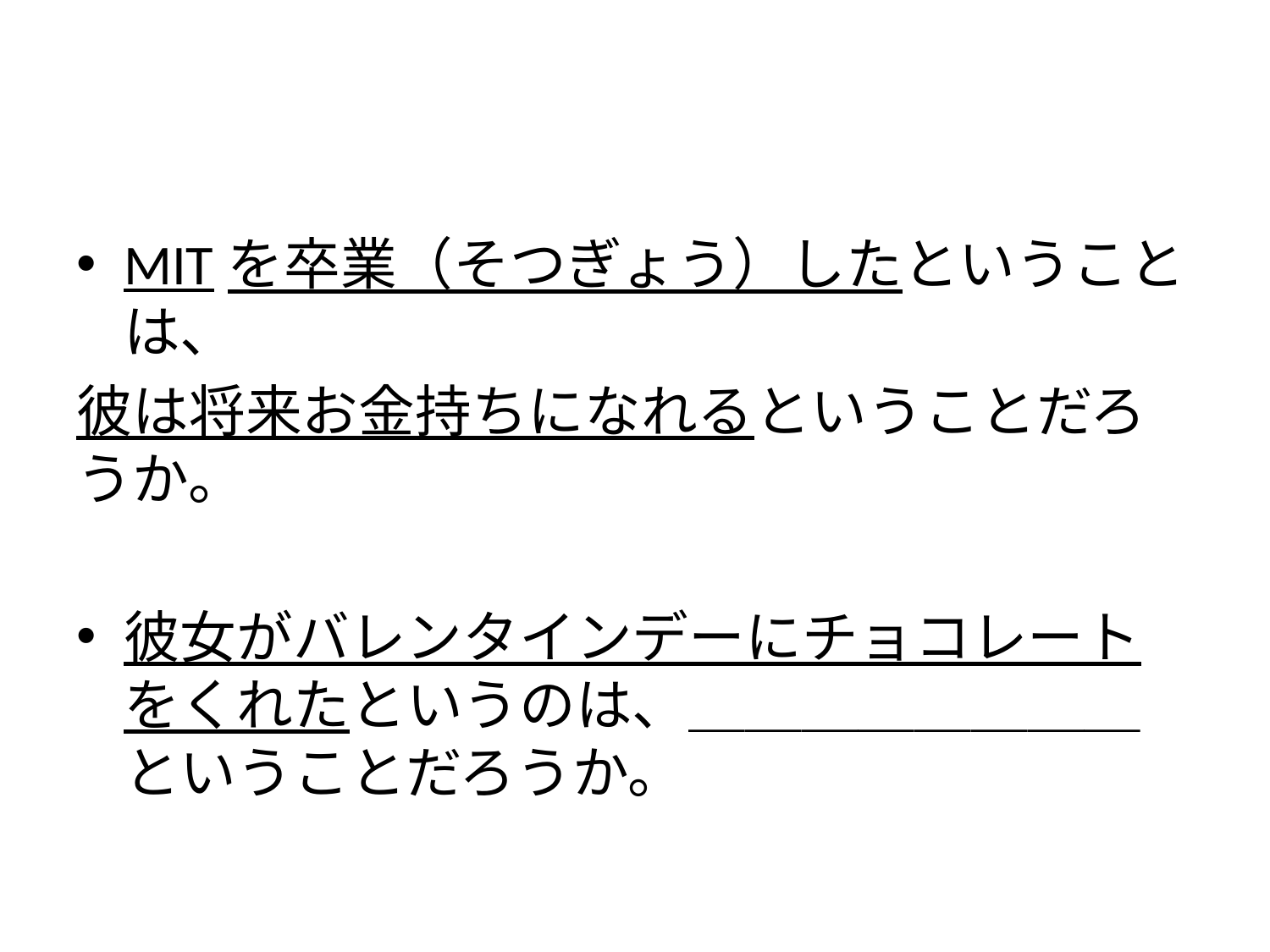

MITを卒業（そつぎょう）したということは、
彼は将来お金持ちになれるということだろうか。

彼女がバレンタインデーにチョコレートをくれたというのは、＿＿＿＿＿＿＿＿ということだろうか。